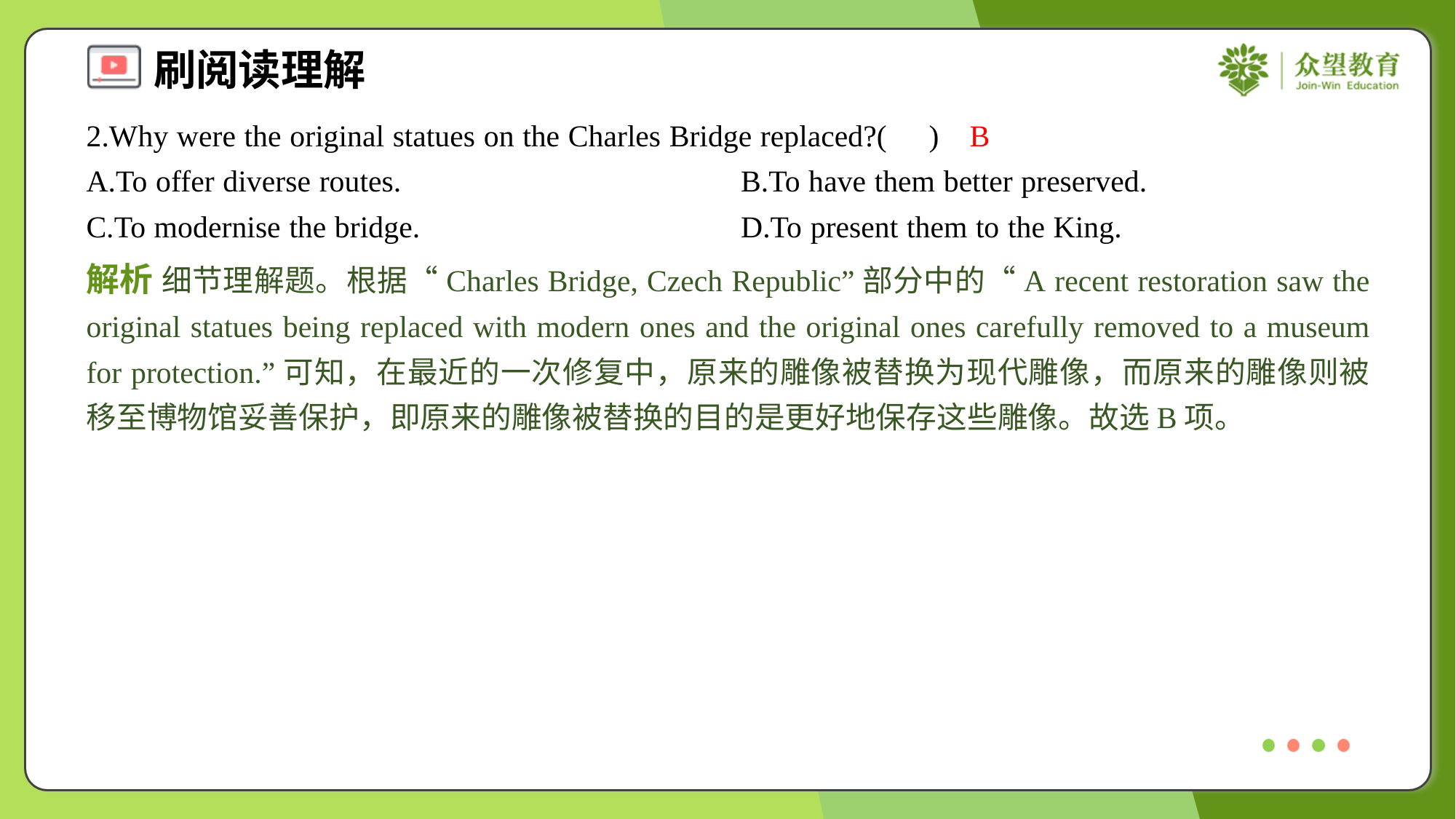

2.Why were the original statues on the Charles Bridge replaced?(     )
B
A.To offer diverse routes.	B.To have them better preserved.
C.To modernise the bridge.	D.To present them to the King.
解析 细节理解题。根据“Charles Bridge, Czech Republic”部分中的“A recent restoration saw the original statues being replaced with modern ones and the original ones carefully removed to a museum for protection.”可知，在最近的一次修复中，原来的雕像被替换为现代雕像，而原来的雕像则被移至博物馆妥善保护，即原来的雕像被替换的目的是更好地保存这些雕像。故选B项。